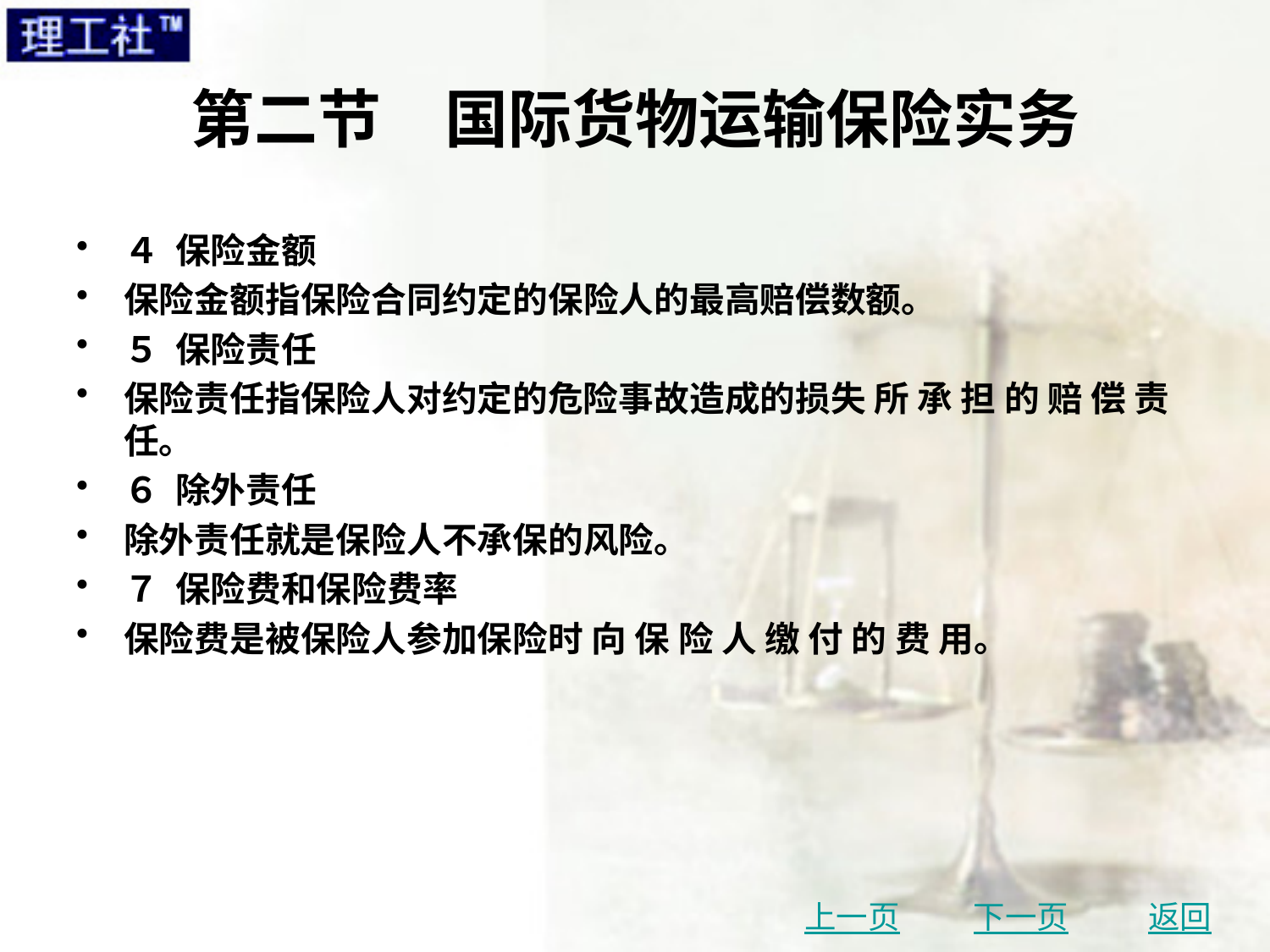

# 第二节　国际货物运输保险实务
４  保险金额
保险金额指保险合同约定的保险人的最高赔偿数额。
５  保险责任
保险责任指保险人对约定的危险事故造成的损失 所 承 担 的 赔 偿 责 任。
６  除外责任
除外责任就是保险人不承保的风险。
７  保险费和保险费率
保险费是被保险人参加保险时 向 保 险 人 缴 付 的 费 用。
上一页
下一页
返回